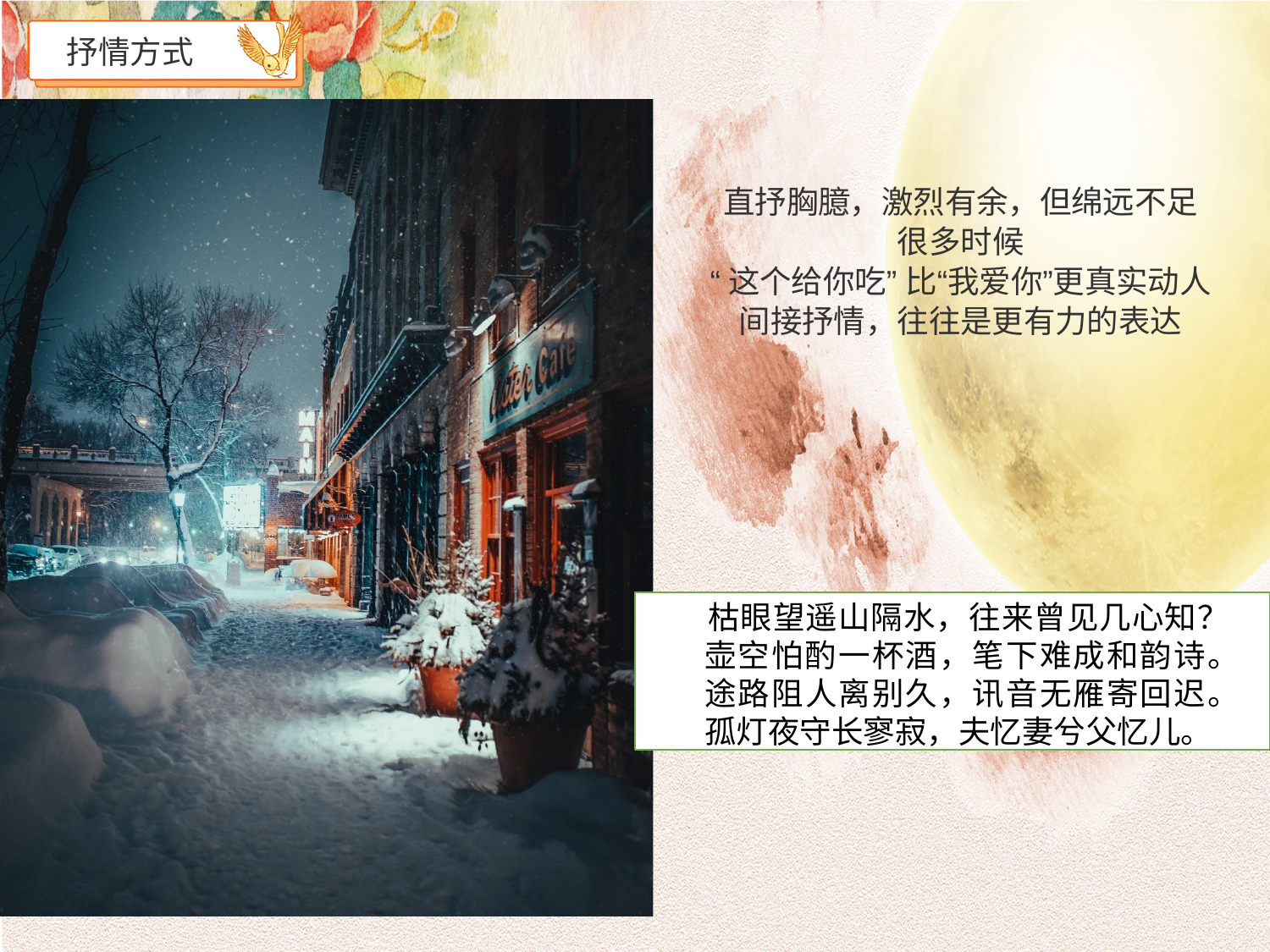

# 抒情方式

直抒胸臆，激烈有余，但绵远不足
很多时候
“这个给你吃” 比“我爱你”更真实动人
间接抒情，往往是更有力的表达
枯眼望遥山隔水，往来曾见几心知？  壶空怕酌一杯酒，笔下难成和韵诗。 途路阻人离别久，讯音无雁寄回迟。 孤灯夜守长寥寂，夫忆妻兮父忆儿。